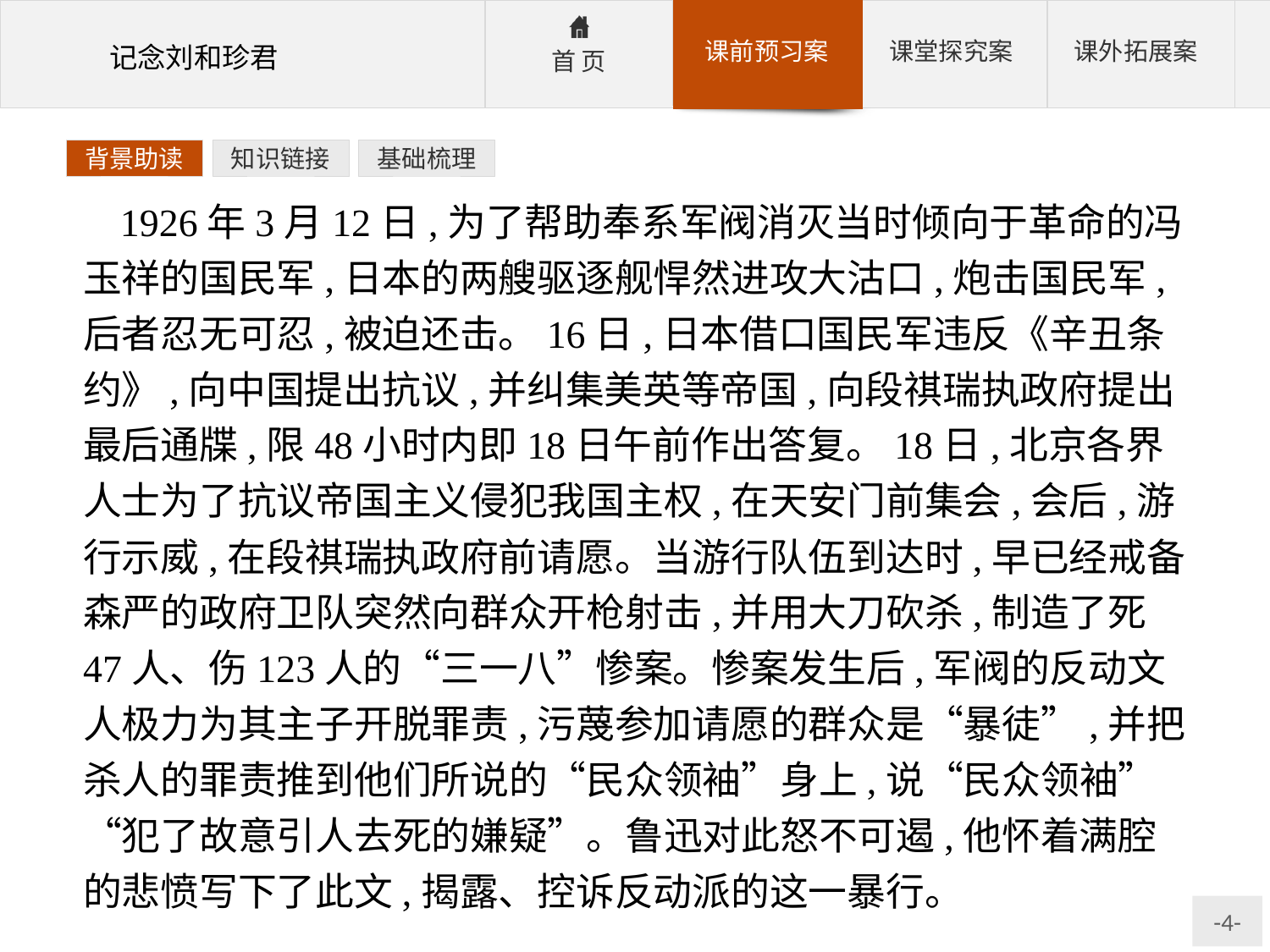

背景助读
知识链接
基础梳理
1926年3月12日,为了帮助奉系军阀消灭当时倾向于革命的冯玉祥的国民军,日本的两艘驱逐舰悍然进攻大沽口,炮击国民军,后者忍无可忍,被迫还击。16日,日本借口国民军违反《辛丑条约》,向中国提出抗议,并纠集美英等帝国,向段祺瑞执政府提出最后通牒,限48小时内即18日午前作出答复。18日,北京各界人士为了抗议帝国主义侵犯我国主权,在天安门前集会,会后,游行示威,在段祺瑞执政府前请愿。当游行队伍到达时,早已经戒备森严的政府卫队突然向群众开枪射击,并用大刀砍杀,制造了死47人、伤123人的“三一八”惨案。惨案发生后,军阀的反动文人极力为其主子开脱罪责,污蔑参加请愿的群众是“暴徒”,并把杀人的罪责推到他们所说的“民众领袖”身上,说“民众领袖”“犯了故意引人去死的嫌疑”。鲁迅对此怒不可遏,他怀着满腔的悲愤写下了此文,揭露、控诉反动派的这一暴行。